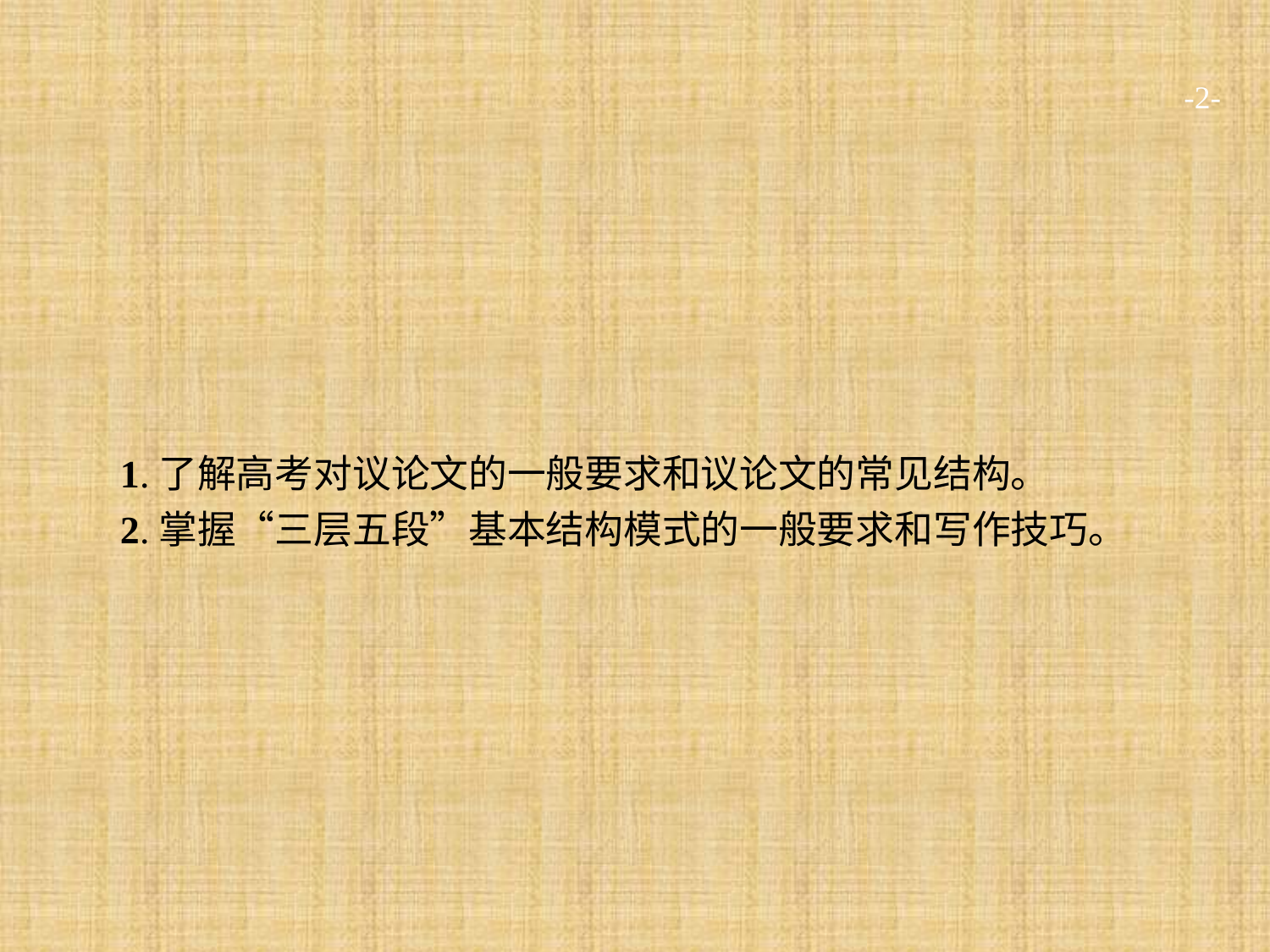

-2-
1.了解高考对议论文的一般要求和议论文的常见结构。
2.掌握“三层五段”基本结构模式的一般要求和写作技巧。